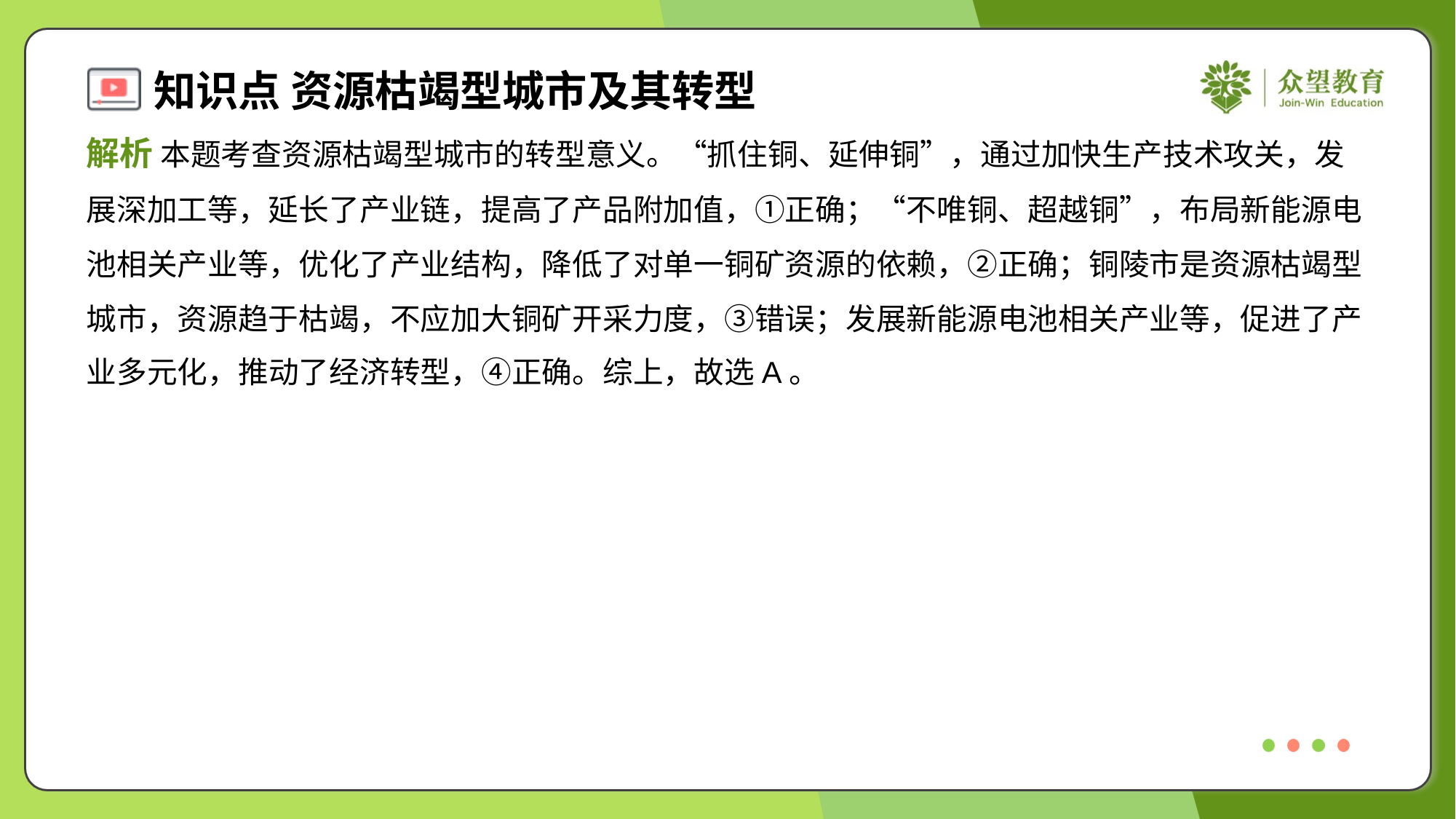

解析 本题考查资源枯竭型城市的转型意义。“抓住铜、延伸铜”，通过加快生产技术攻关，发
展深加工等，延长了产业链，提高了产品附加值，①正确；“不唯铜、超越铜”，布局新能源电
池相关产业等，优化了产业结构，降低了对单一铜矿资源的依赖，②正确；铜陵市是资源枯竭型
城市，资源趋于枯竭，不应加大铜矿开采力度，③错误；发展新能源电池相关产业等，促进了产
业多元化，推动了经济转型，④正确。综上，故选A。